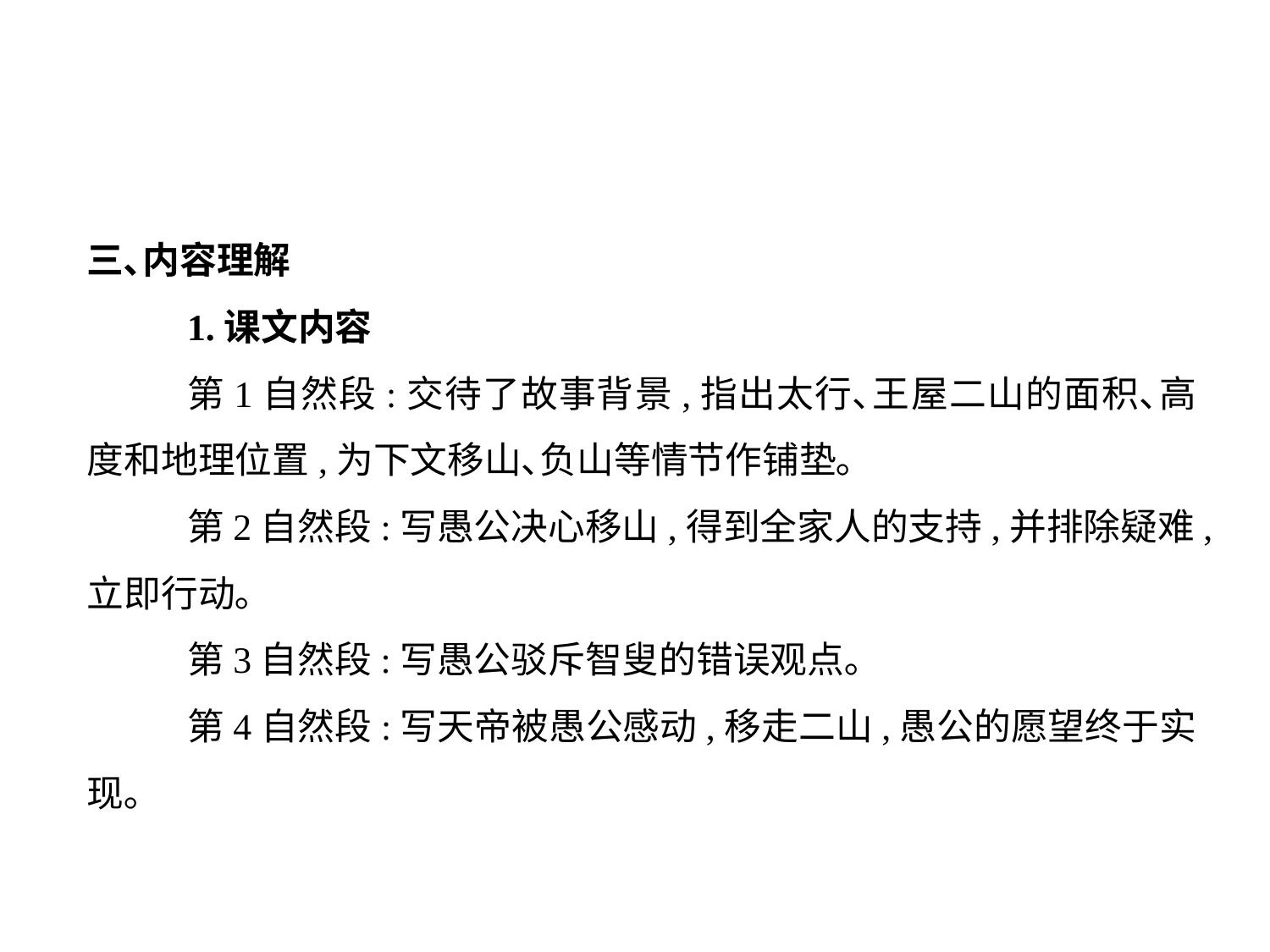

三､内容理解
1.课文内容
第1自然段:交待了故事背景,指出太行､王屋二山的面积､高度和地理位置,为下文移山､负山等情节作铺垫｡
第2自然段:写愚公决心移山,得到全家人的支持,并排除疑难,立即行动｡
第3自然段:写愚公驳斥智叟的错误观点｡
第4自然段:写天帝被愚公感动,移走二山,愚公的愿望终于实现｡